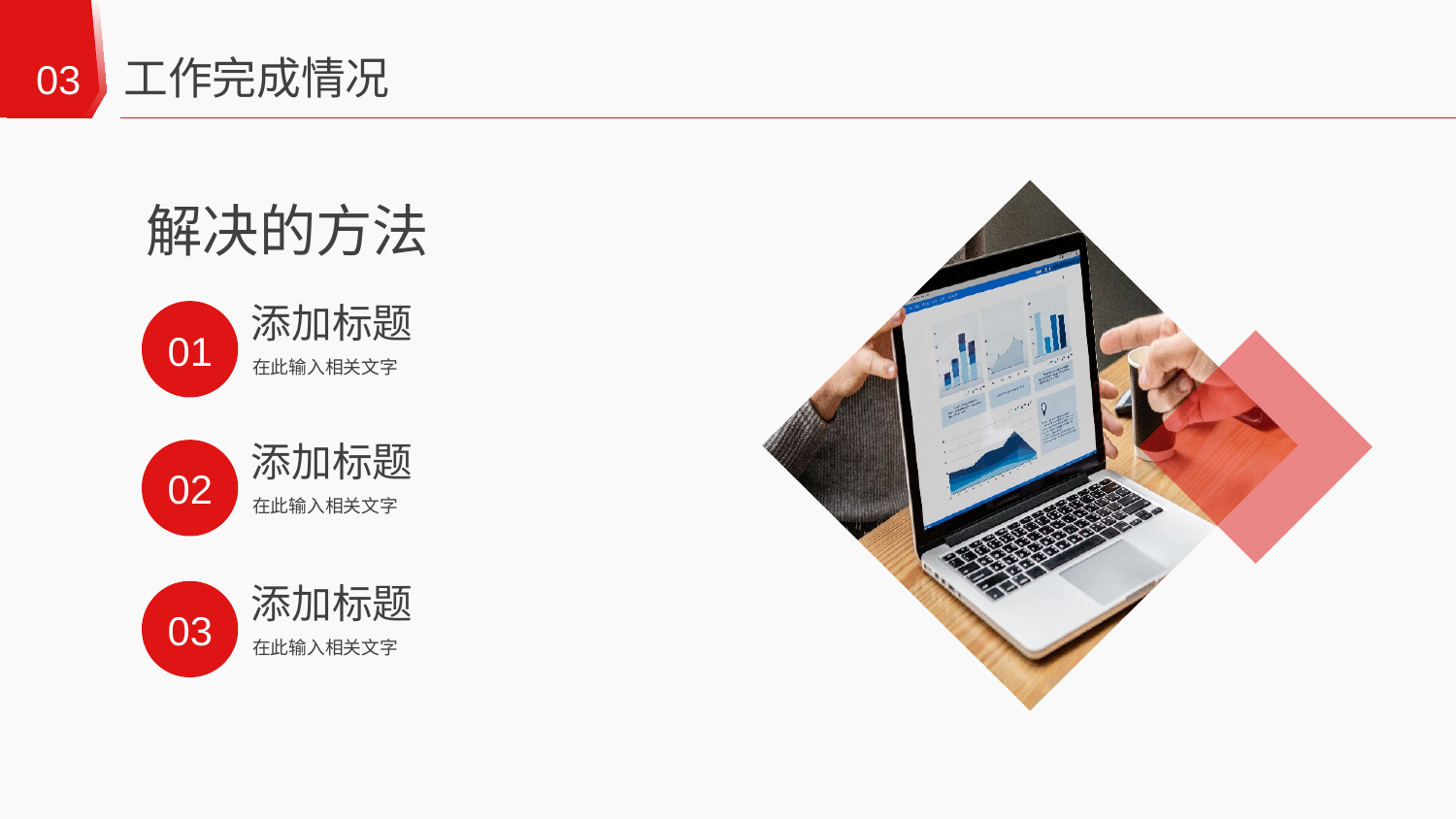

工作完成情况
03

解决的方法
添加标题

01

在此输入相关文字
添加标题

02
在此输入相关文字
添加标题

03
在此输入相关文字